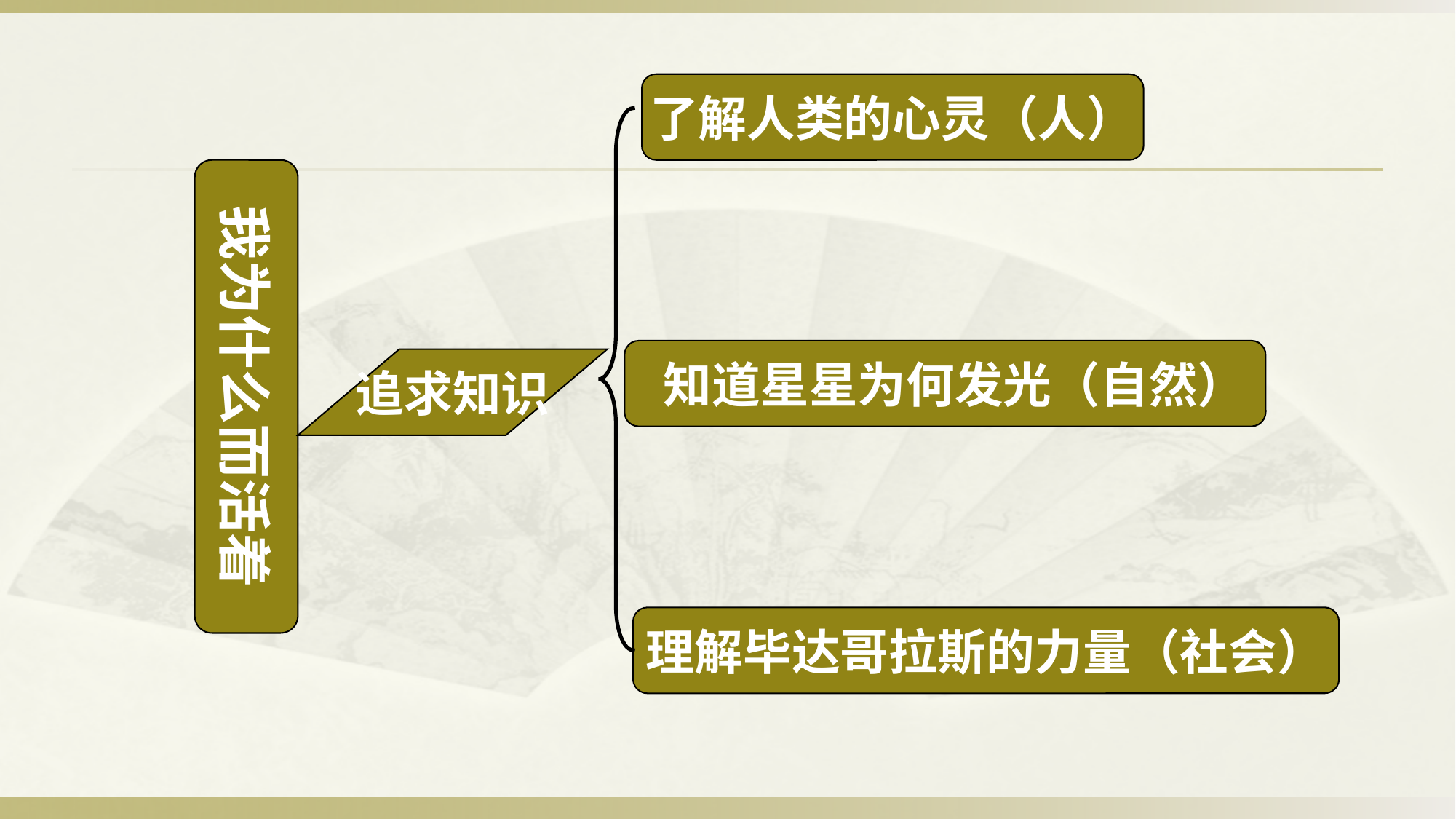

了解人类的心灵（人）

我为什么而活着
 知道星星为何发光（自然）
追求知识
理解毕达哥拉斯的力量（社会）